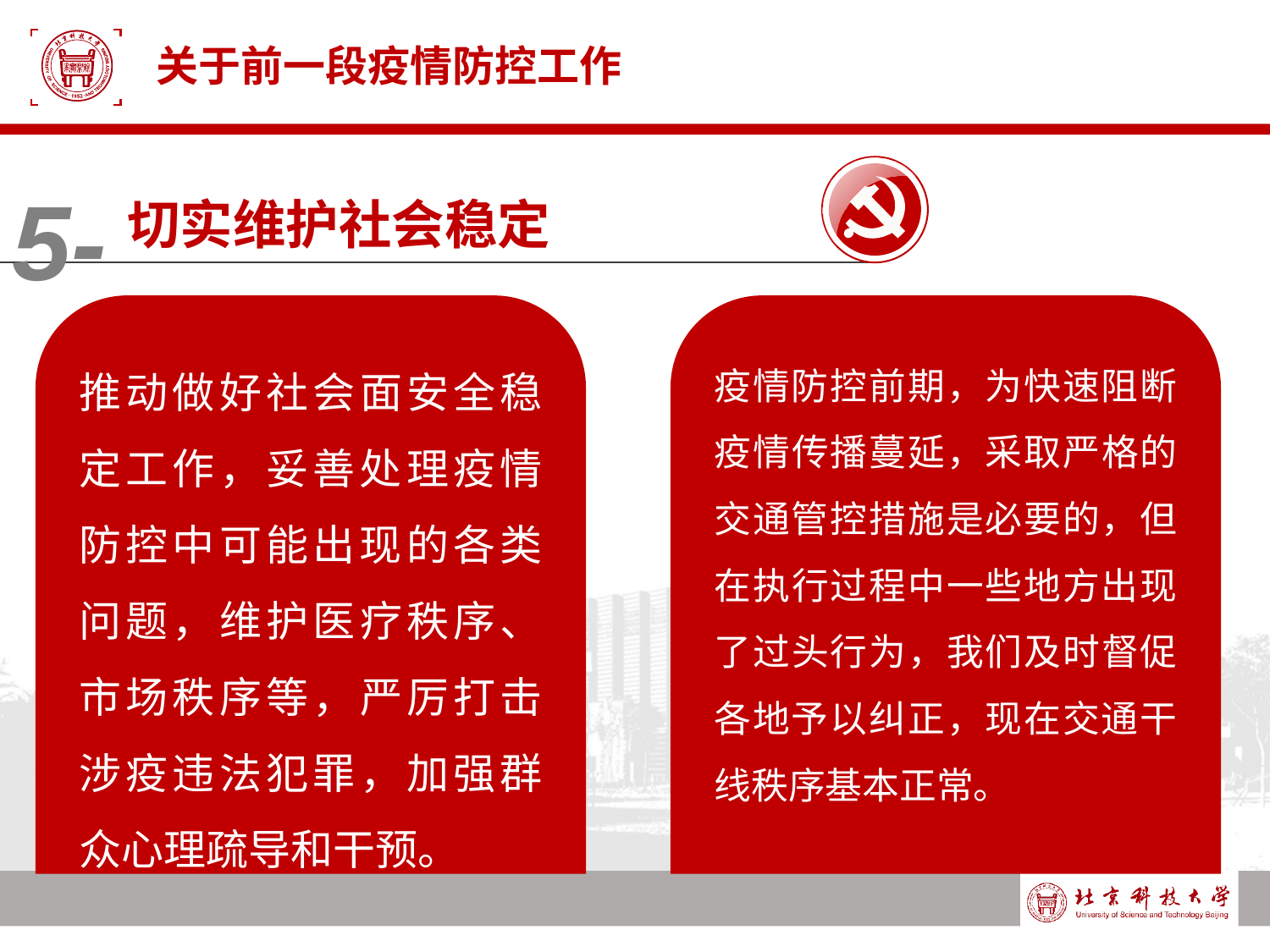

# 关于前一段疫情防控工作
5-

切实维护社会稳定

疫情防控前期，为快速阻断疫情传播蔓延，采取严格的交通管控措施是必要的，但在执行过程中一些地方出现了过头行为，我们及时督促各地予以纠正，现在交通干线秩序基本正常。

推动做好社会面安全稳定工作，妥善处理疫情防控中可能出现的各类问题，维护医疗秩序、市场秩序等，严厉打击涉疫违法犯罪，加强群众心理疏导和干预。